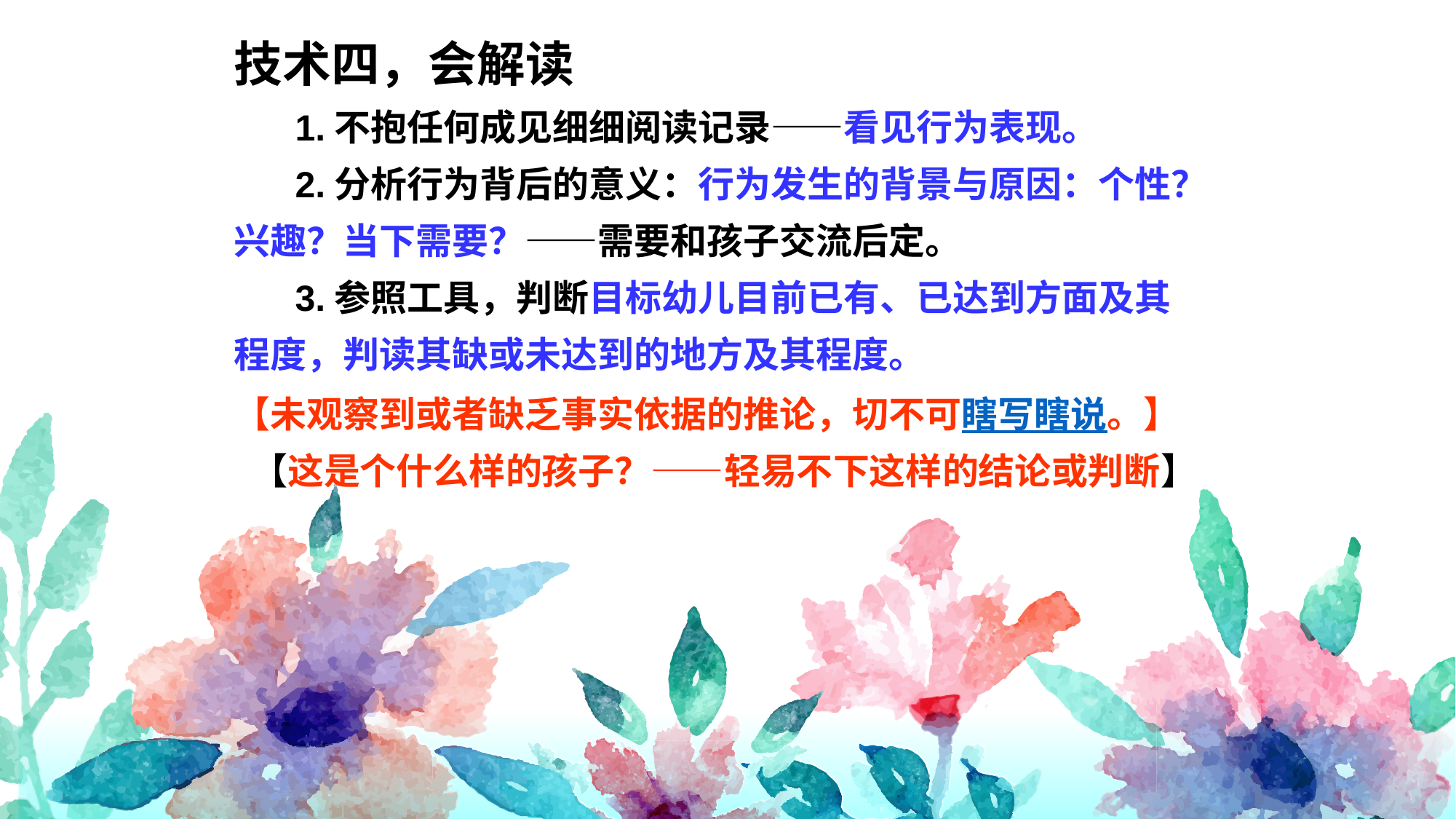

技术四，会解读
      1.不抱任何成见细细阅读记录——看见行为表现。
      2.分析行为背后的意义：行为发生的背景与原因：个性？兴趣？当下需要？——需要和孩子交流后定。
      3.参照工具，判断目标幼儿目前已有、已达到方面及其程度，判读其缺或未达到的地方及其程度。
【未观察到或者缺乏事实依据的推论，切不可瞎写瞎说。】
 【这是个什么样的孩子？——轻易不下这样的结论或判断】